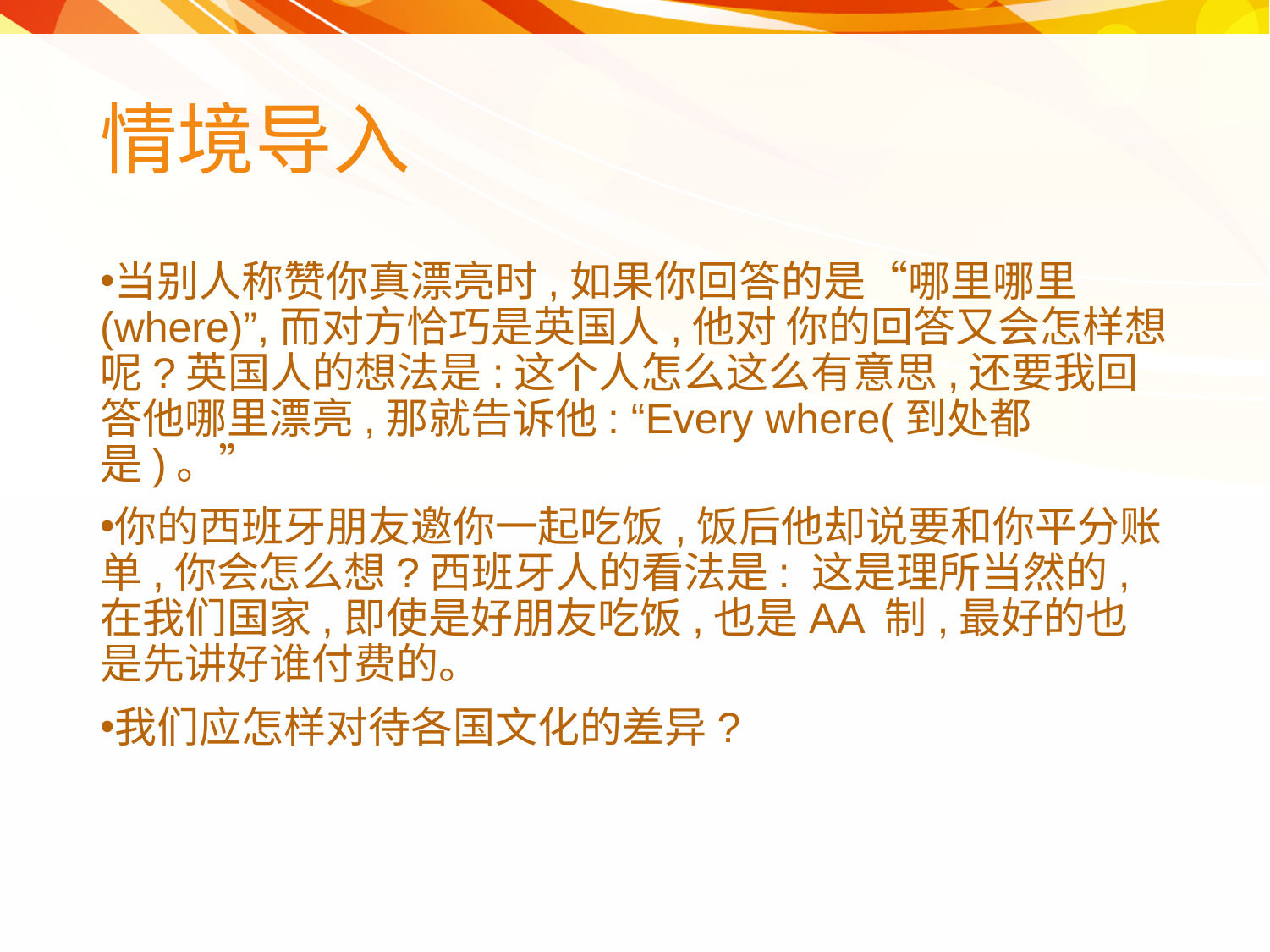

# 情境导入
当别人称赞你真漂亮时,如果你回答的是“哪里哪里(where)”,而对方恰巧是英国人,他对 你的回答又会怎样想呢?英国人的想法是:这个人怎么这么有意思,还要我回答他哪里漂亮,那就告诉他: “Every where(到处都是)。”
你的西班牙朋友邀你一起吃饭,饭后他却说要和你平分账单,你会怎么想?西班牙人的看法是: 这是理所当然的,在我们国家,即使是好朋友吃饭,也是AA 制,最好的也是先讲好谁付费的。
我们应怎样对待各国文化的差异?